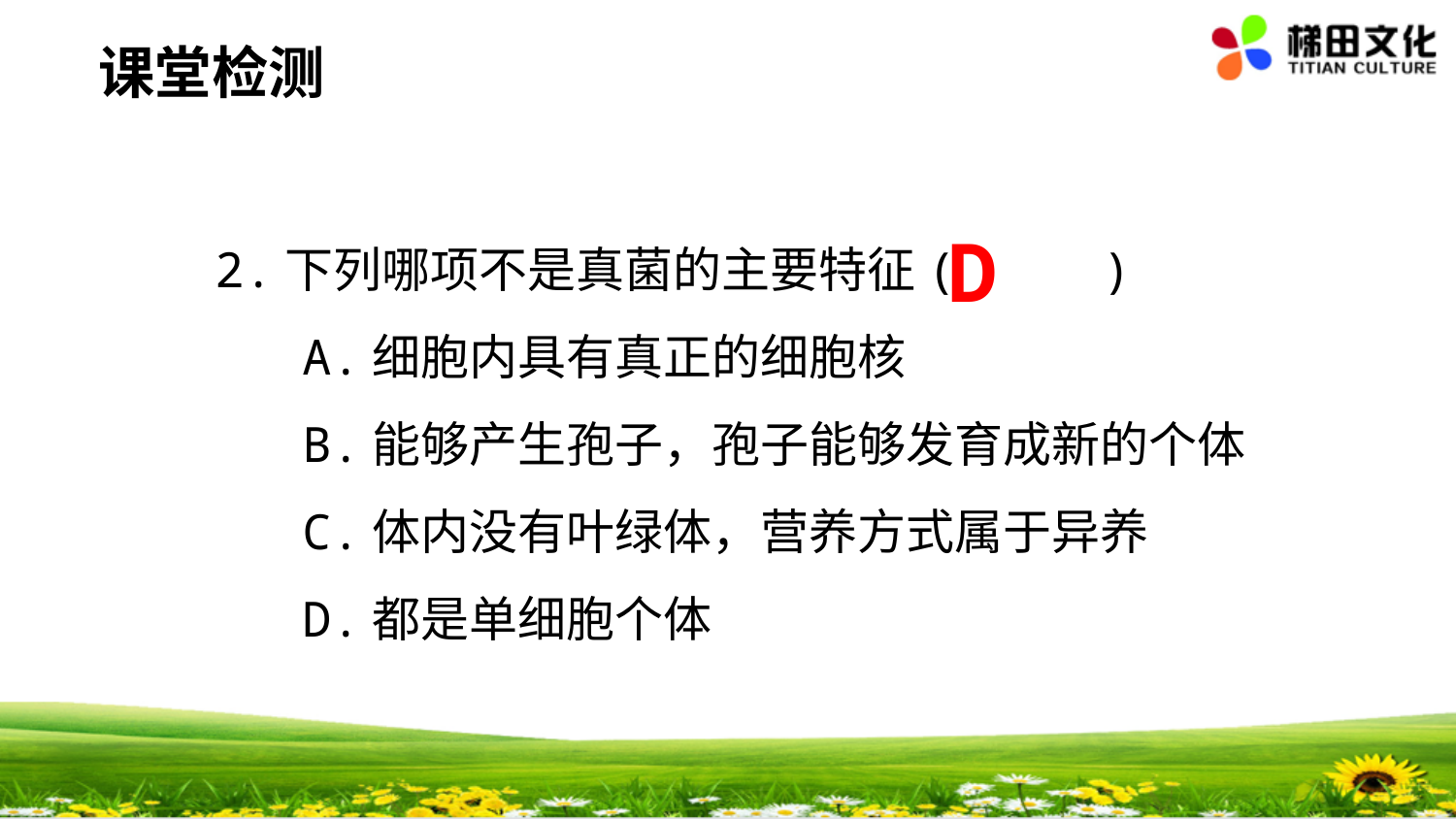

课堂检测
#
2.下列哪项不是真菌的主要特征(     )
   A.细胞内具有真正的细胞核
   B.能够产生孢子，孢子能够发育成新的个体
   C.体内没有叶绿体，营养方式属于异养
   D.都是单细胞个体
D